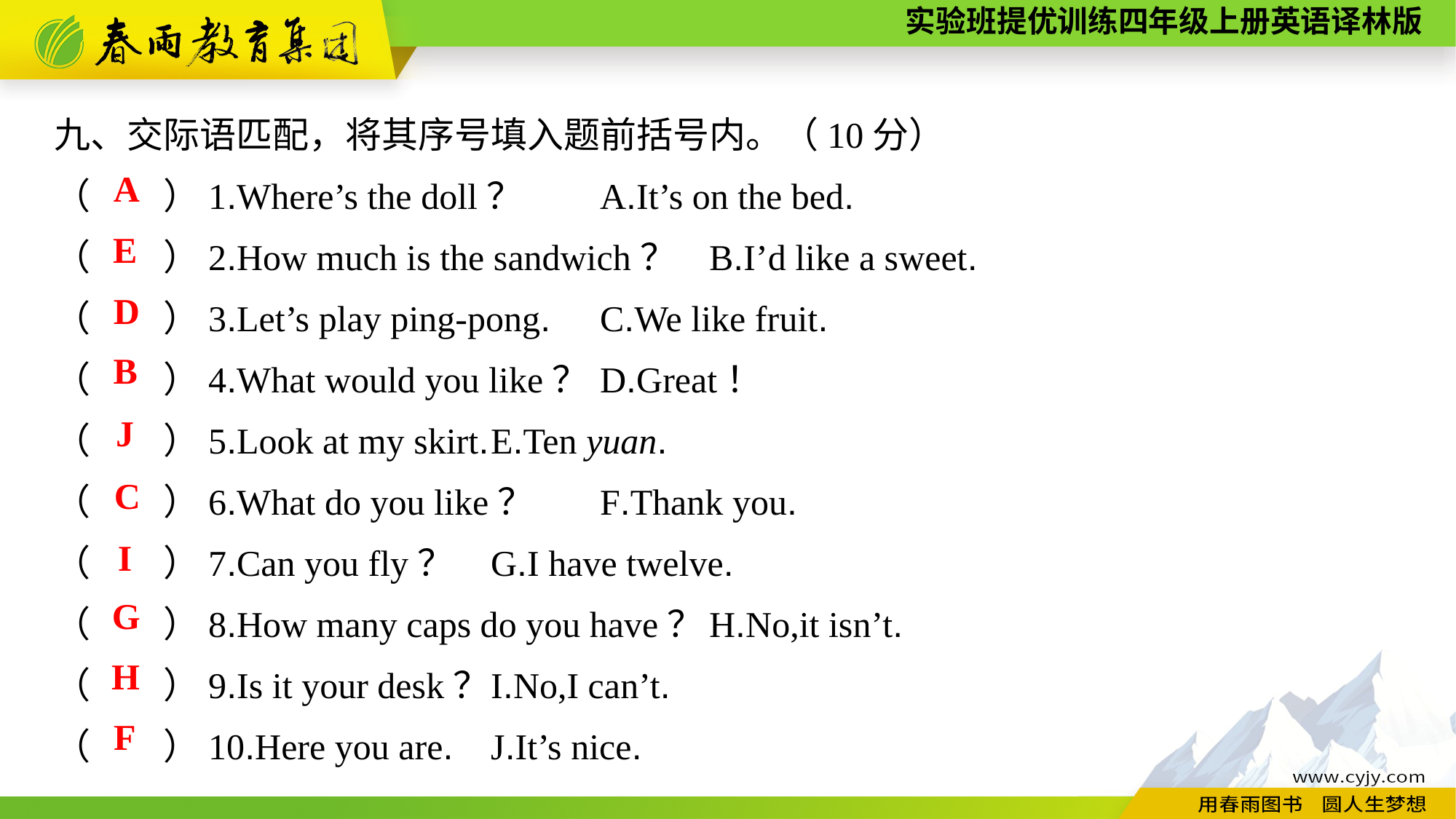

九、交际语匹配，将其序号填入题前括号内。（10分）
（　　）1.Where’s the doll？	A.It’s on the bed.
（　　）2.How much is the sandwich？	B.I’d like a sweet.
（　　）3.Let’s play ping-pong.	C.We like fruit.
（　　）4.What would you like？	D.Great！
（　　）5.Look at my skirt.	E.Ten yuan.
（　　）6.What do you like？	F.Thank you.
（　　）7.Can you fly？	G.I have twelve.
（　　）8.How many caps do you have？	H.No,it isn’t.
（　　）9.Is it your desk？	I.No,I can’t.
（　　）10.Here you are.	J.It’s nice.
A
E
D
B
J
C
I
G
H
F